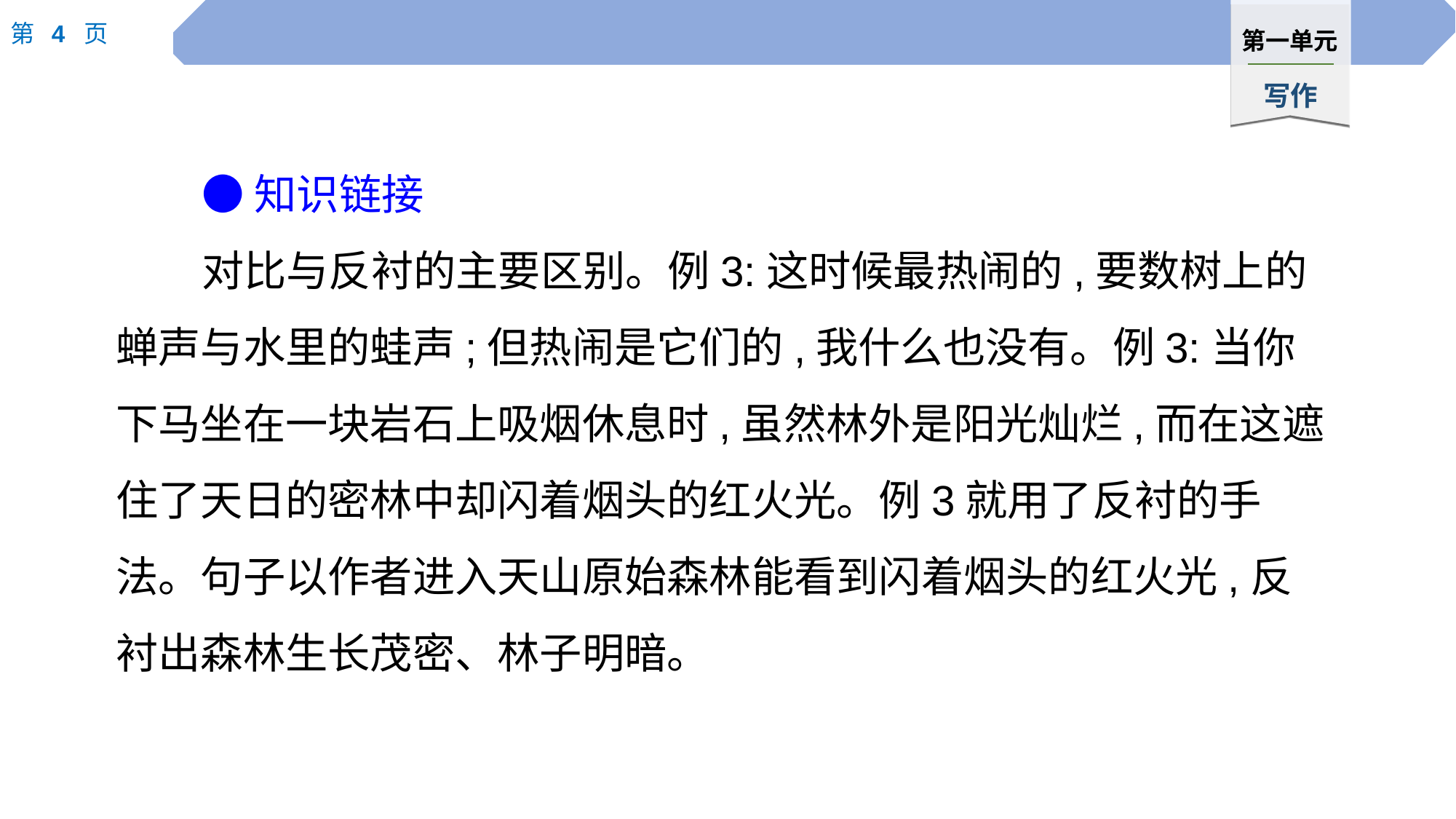

●知识链接
对比与反衬的主要区别。例3:这时候最热闹的,要数树上的蝉声与水里的蛙声;但热闹是它们的,我什么也没有。例3:当你下马坐在一块岩石上吸烟休息时,虽然林外是阳光灿烂,而在这遮住了天日的密林中却闪着烟头的红火光。例3就用了反衬的手法。句子以作者进入天山原始森林能看到闪着烟头的红火光,反衬出森林生长茂密、林子明暗。